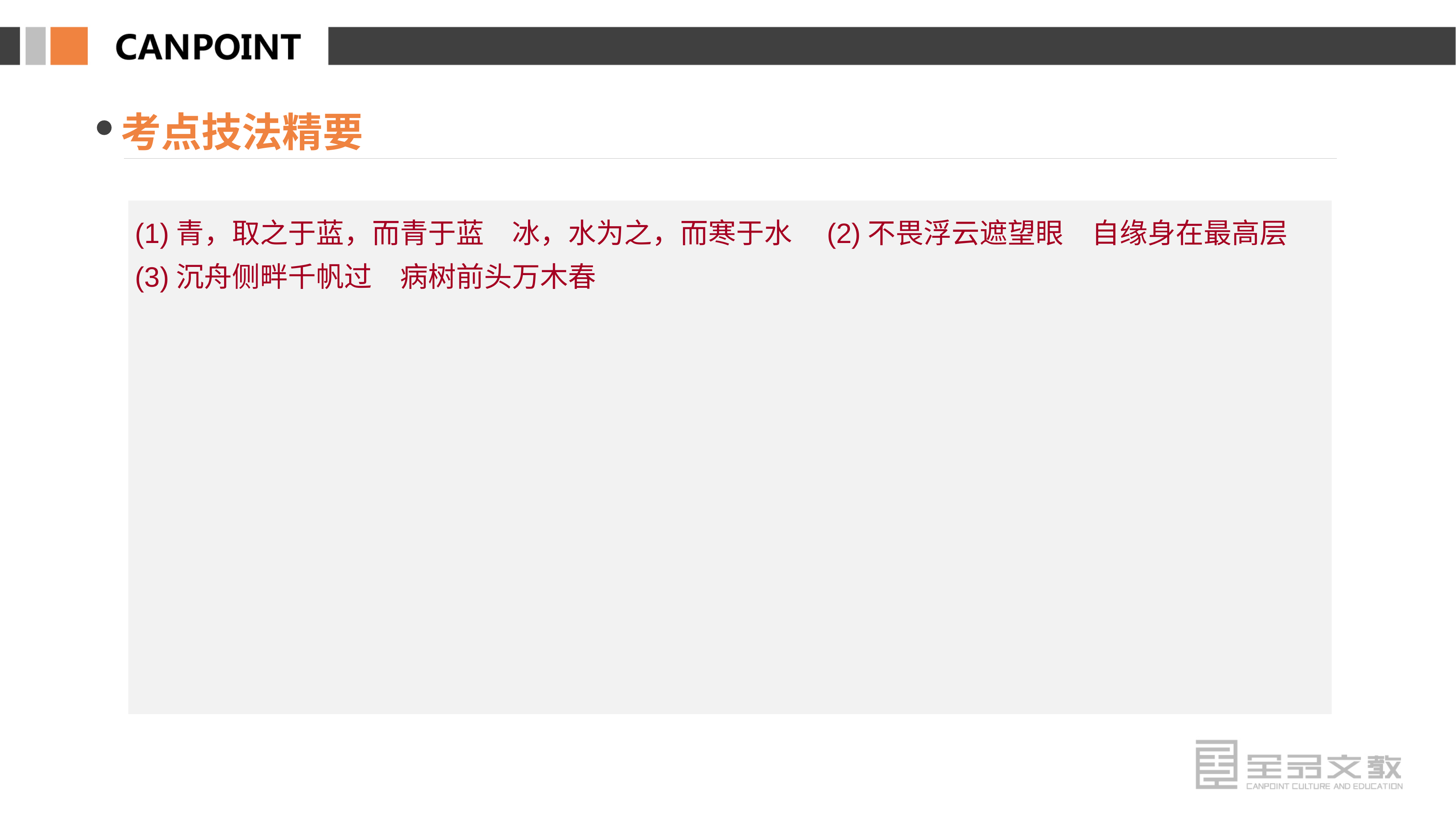

考点技法精要

(1)青，取之于蓝，而青于蓝　冰，水为之，而寒于水　(2)不畏浮云遮望眼　自缘身在最高层　(3)沉舟侧畔千帆过　病树前头万木春